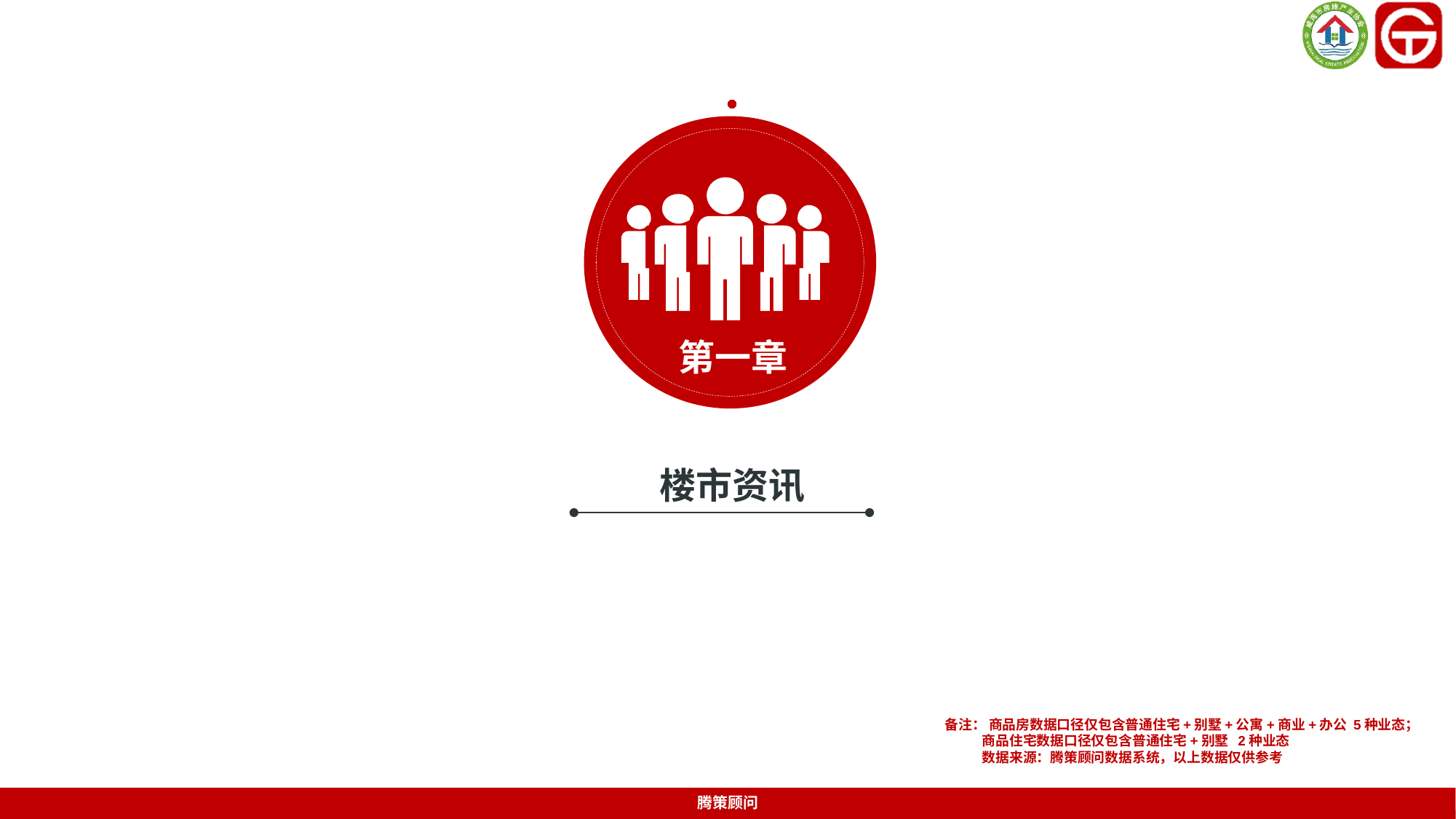

第二章

第一章
楼市资讯
备注： 商品房数据口径仅包含普通住宅+别墅+公寓+商业+办公 5种业态；
           商品住宅数据口径仅包含普通住宅+别墅  2种业态
           数据来源：腾策顾问数据系统，以上数据仅供参考